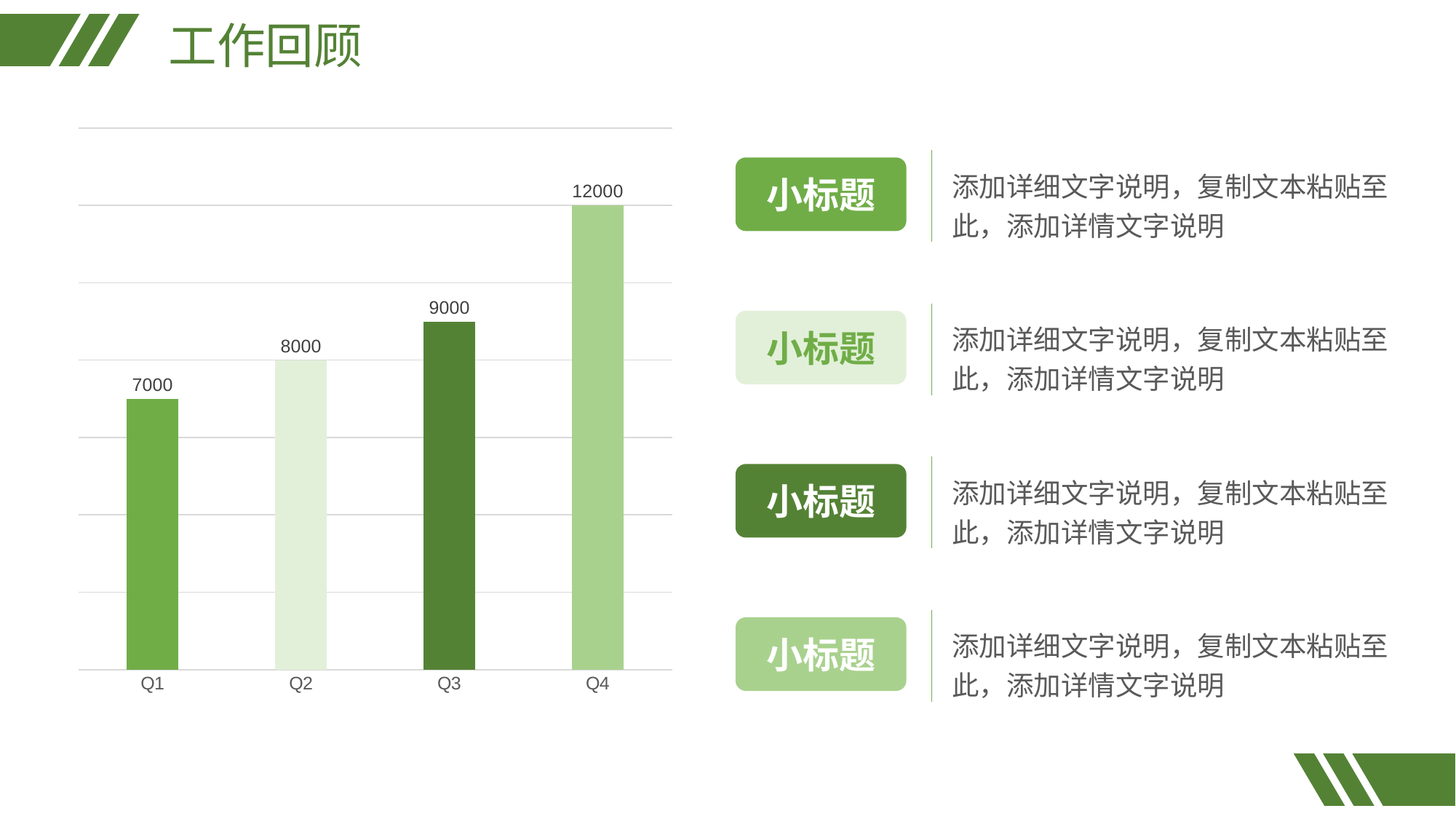

工作回顾

### Chart

| Category | 金额 |
|---|---|
| Q1 | 7000.0 |
| Q2 | 8000.0 |
| Q3 | 9000.0 |
| Q4 | 12000.0 |
小标题
添加详细文字说明，复制文本粘贴至此，添加详情文字说明
小标题
添加详细文字说明，复制文本粘贴至此，添加详情文字说明
小标题
添加详细文字说明，复制文本粘贴至此，添加详情文字说明
小标题
添加详细文字说明，复制文本粘贴至此，添加详情文字说明